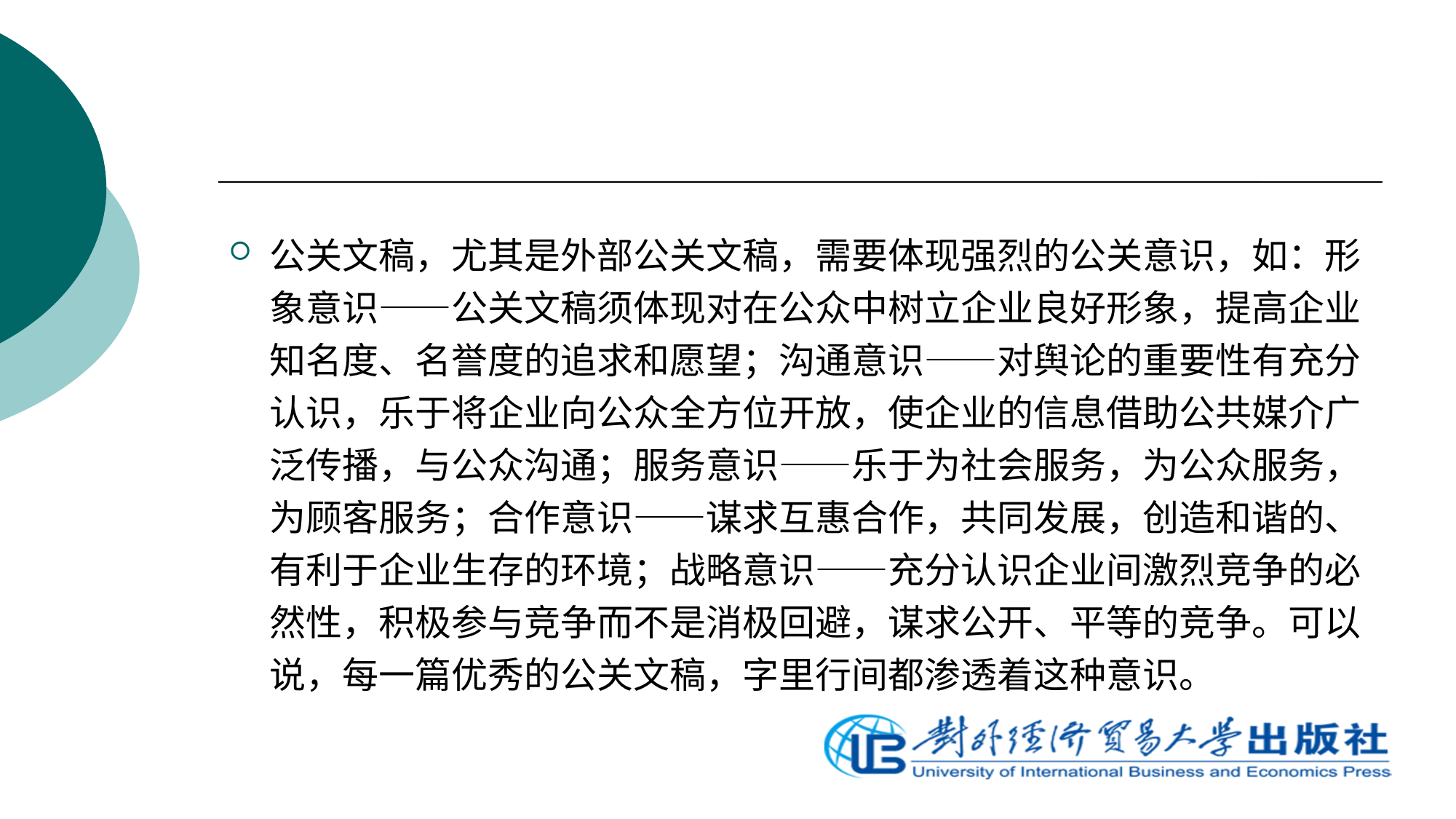

#
公关文稿，尤其是外部公关文稿，需要体现强烈的公关意识，如：形象意识——公关文稿须体现对在公众中树立企业良好形象，提高企业知名度、名誉度的追求和愿望；沟通意识——对舆论的重要性有充分认识，乐于将企业向公众全方位开放，使企业的信息借助公共媒介广泛传播，与公众沟通；服务意识——乐于为社会服务，为公众服务，为顾客服务；合作意识——谋求互惠合作，共同发展，创造和谐的、有利于企业生存的环境；战略意识——充分认识企业间激烈竞争的必然性，积极参与竞争而不是消极回避，谋求公开、平等的竞争。可以说，每一篇优秀的公关文稿，字里行间都渗透着这种意识。